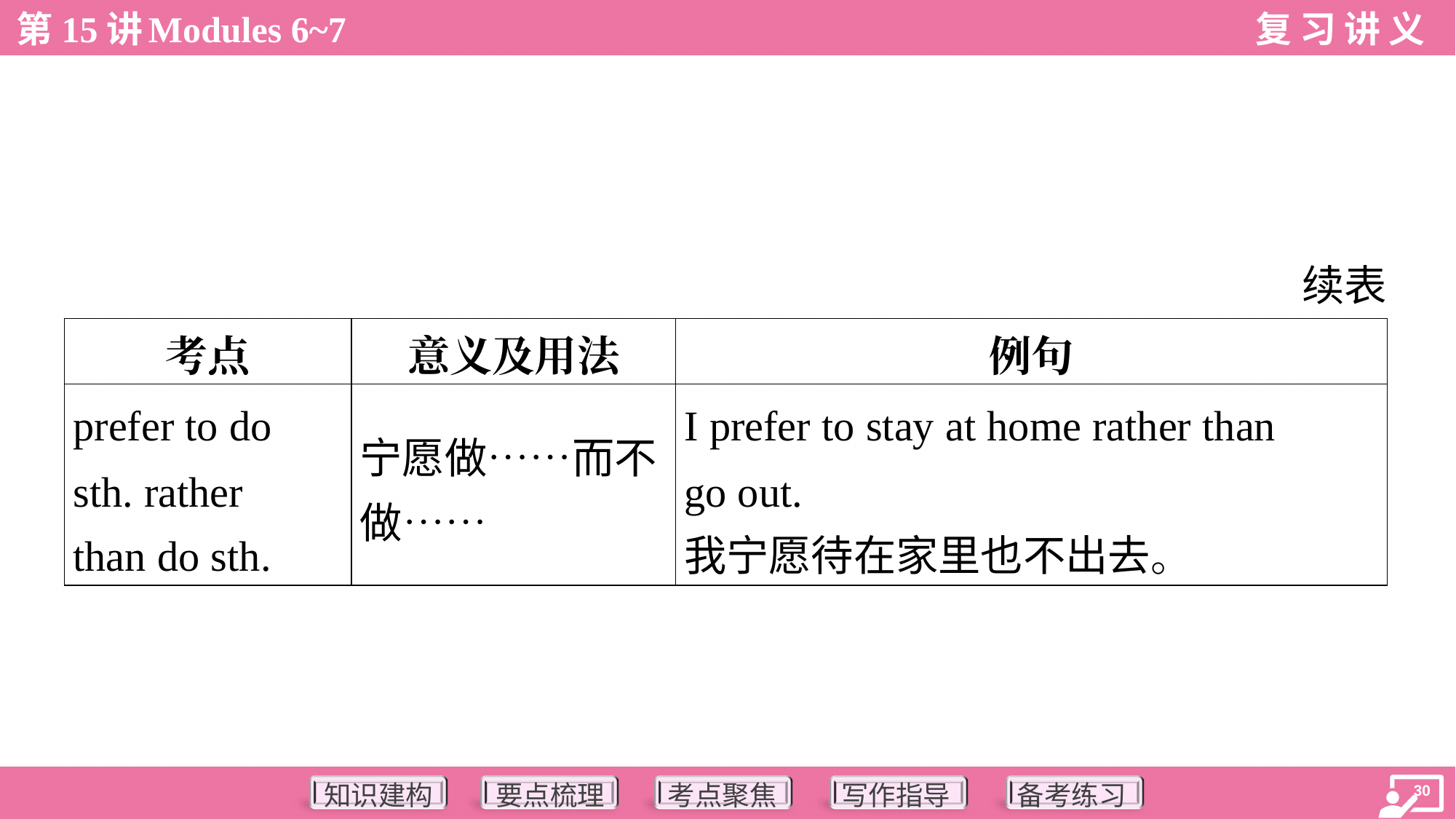

续表
| 考点 | 意义及用法 | 例句 |
| --- | --- | --- |
| prefer to do sth. rather than do sth. | 宁愿做……而不 做…… | I prefer to stay at home rather than go out. 我宁愿待在家里也不出去。 |